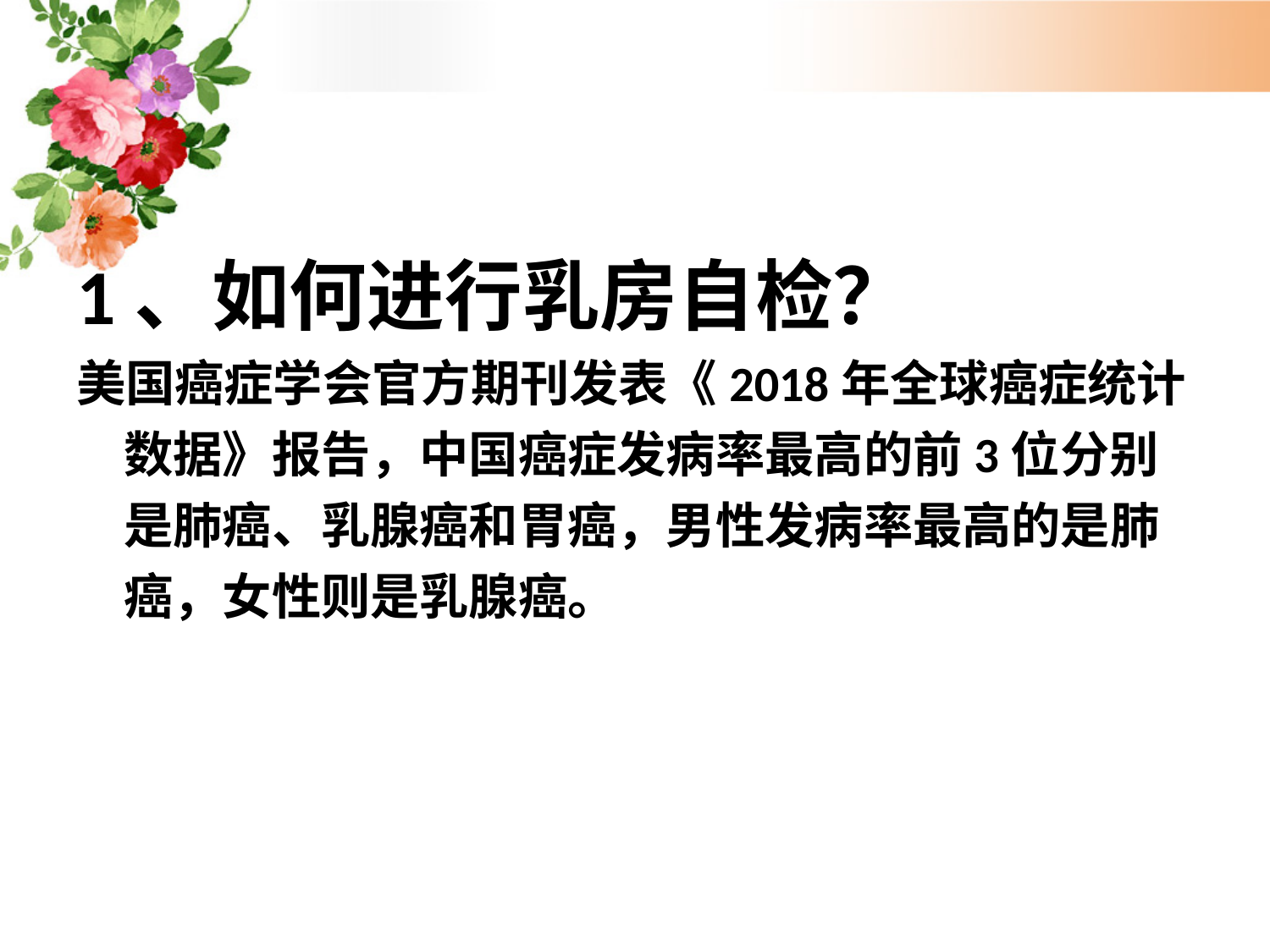

1、如何进行乳房自检？
美国癌症学会官方期刊发表《2018年全球癌症统计数据》报告，中国癌症发病率最高的前3位分别是肺癌、乳腺癌和胃癌，男性发病率最高的是肺癌，女性则是乳腺癌。